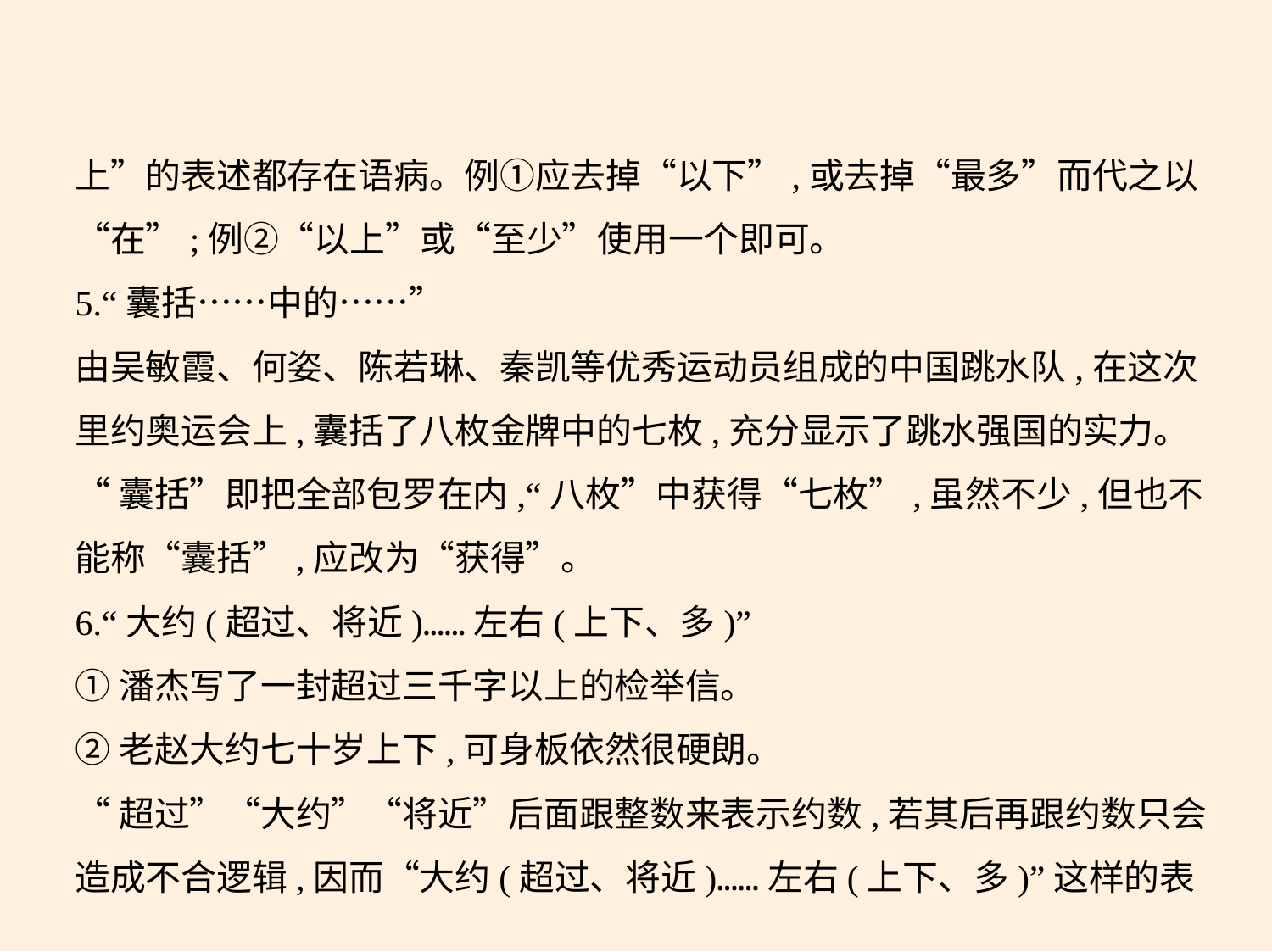

上”的表述都存在语病。例①应去掉“以下”,或去掉“最多”而代之以
“在”;例②“以上”或“至少”使用一个即可。
5.“囊括……中的……”
由吴敏霞、何姿、陈若琳、秦凯等优秀运动员组成的中国跳水队,在这次
里约奥运会上,囊括了八枚金牌中的七枚,充分显示了跳水强国的实力。
“囊括”即把全部包罗在内,“八枚”中获得“七枚”,虽然不少,但也不
能称“囊括”,应改为“获得”。
6.“大约(超过、将近)……左右(上下、多)”
①潘杰写了一封超过三千字以上的检举信。
②老赵大约七十岁上下,可身板依然很硬朗。
“超过”“大约”“将近”后面跟整数来表示约数,若其后再跟约数只会
造成不合逻辑,因而“大约(超过、将近)……左右(上下、多)”这样的表